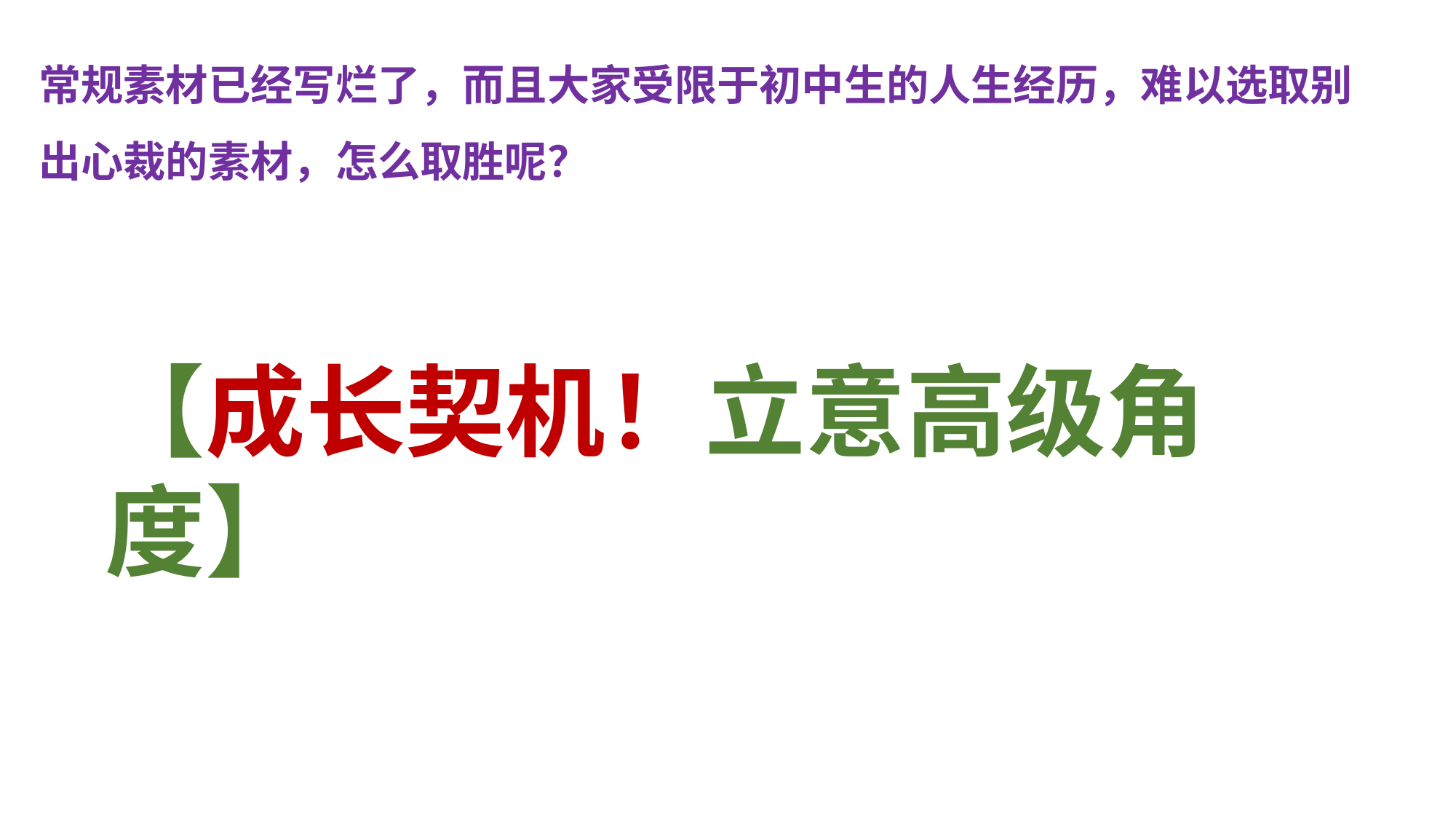

常规素材已经写烂了，而且大家受限于初中生的人生经历，难以选取别出心裁的素材，怎么取胜呢？
【成长契机！立意高级角度】